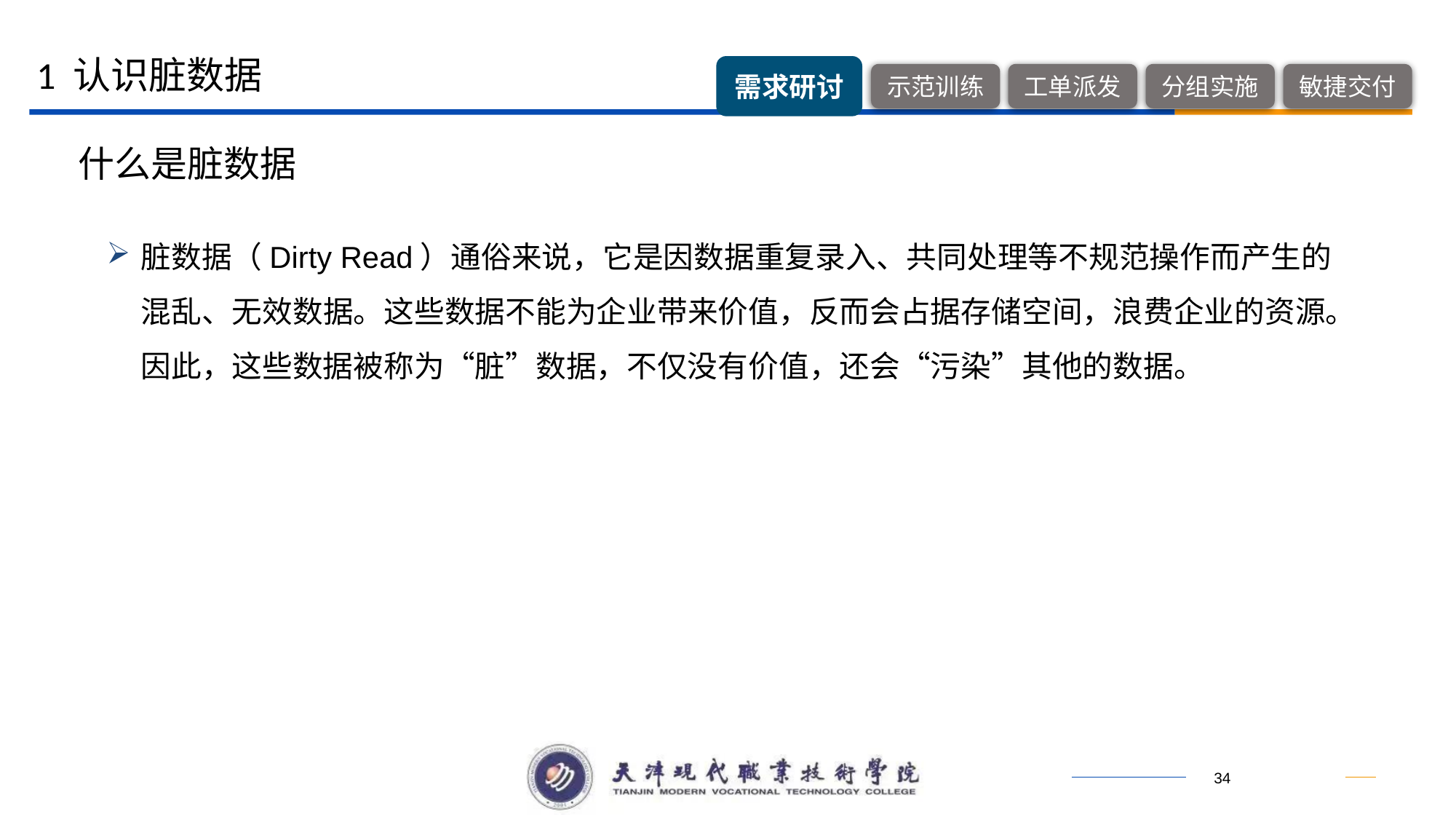

1 认识脏数据

什么是脏数据
脏数据（Dirty Read）通俗来说，它是因数据重复录入、共同处理等不规范操作而产生的混乱、无效数据。这些数据不能为企业带来价值，反而会占据存储空间，浪费企业的资源。因此，这些数据被称为“脏”数据，不仅没有价值，还会“污染”其他的数据。